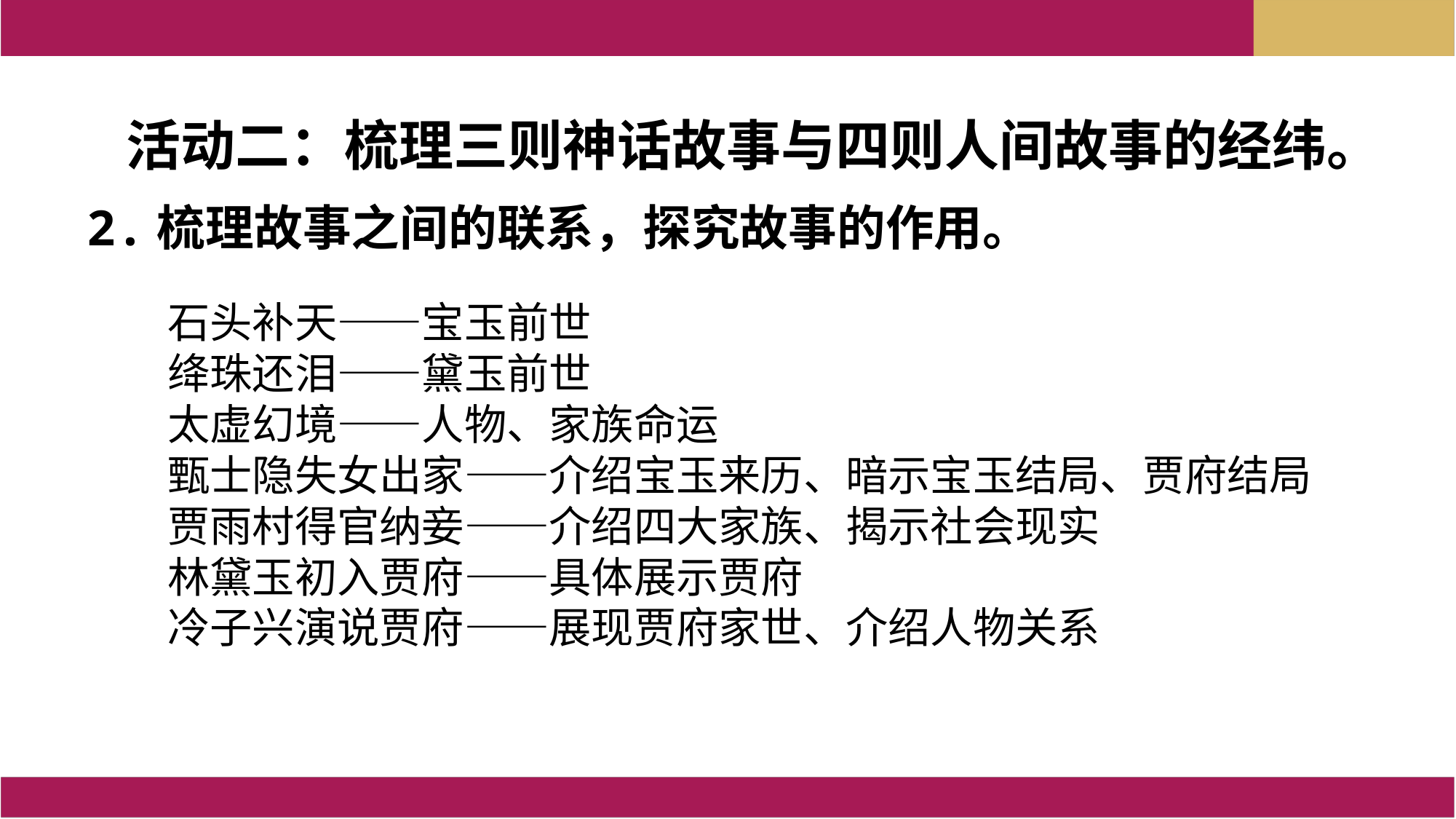

活动二：梳理三则神话故事与四则人间故事的经纬。

2.梳理故事之间的联系，探究故事的作用。
石头补天——宝玉前世
绛珠还泪——黛玉前世
太虚幻境——人物、家族命运
甄士隐失女出家——介绍宝玉来历、暗示宝玉结局、贾府结局
贾雨村得官纳妾——介绍四大家族、揭示社会现实
林黛玉初入贾府——具体展示贾府
冷子兴演说贾府——展现贾府家世、介绍人物关系